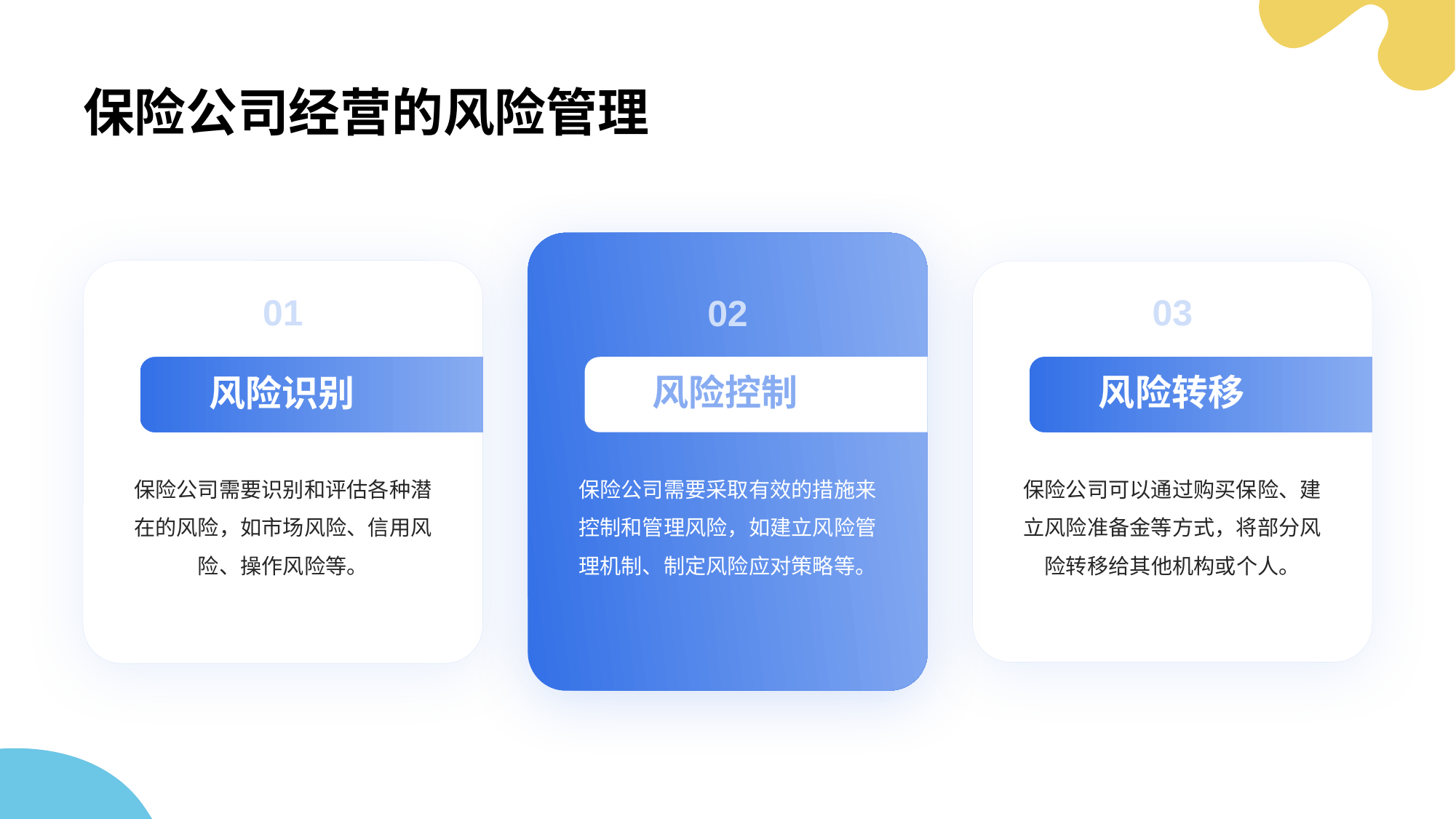

# 保险公司经营的风险管理

01
02
03
风险控制
风险转移
风险识别
保险公司需要识别和评估各种潜在的风险，如市场风险、信用风险、操作风险等。
保险公司需要采取有效的措施来控制和管理风险，如建立风险管理机制、制定风险应对策略等。
保险公司可以通过购买保险、建立风险准备金等方式，将部分风险转移给其他机构或个人。